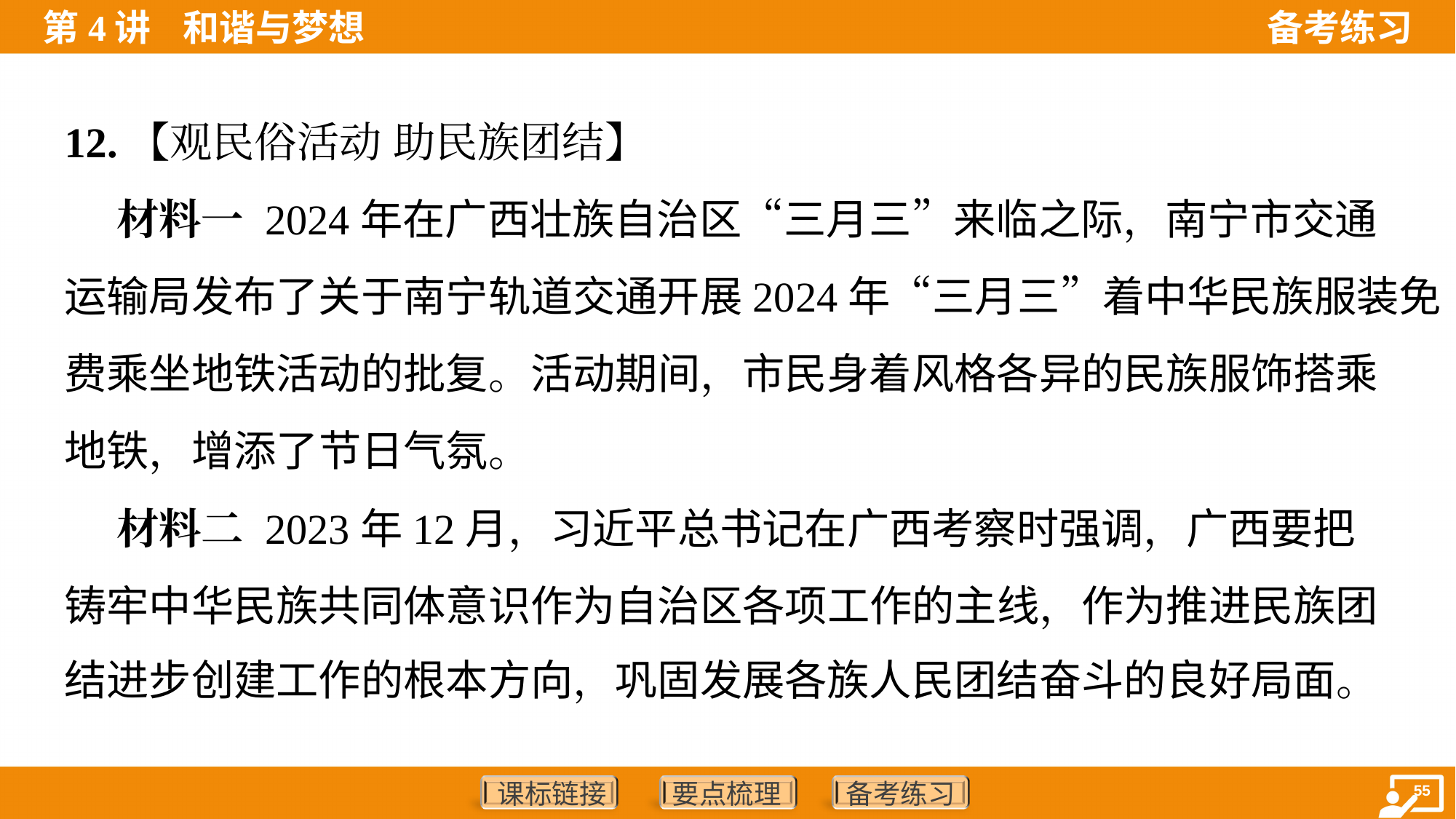

12.【观民俗活动 助民族团结】
    材料一 2024年在广西壮族自治区“三月三”来临之际，南宁市交通
运输局发布了关于南宁轨道交通开展2024年“三月三”着中华民族服装免
费乘坐地铁活动的批复。活动期间，市民身着风格各异的民族服饰搭乘
地铁，增添了节日气氛。
    材料二 2023年12月，习近平总书记在广西考察时强调，广西要把
铸牢中华民族共同体意识作为自治区各项工作的主线，作为推进民族团
结进步创建工作的根本方向，巩固发展各族人民团结奋斗的良好局面。